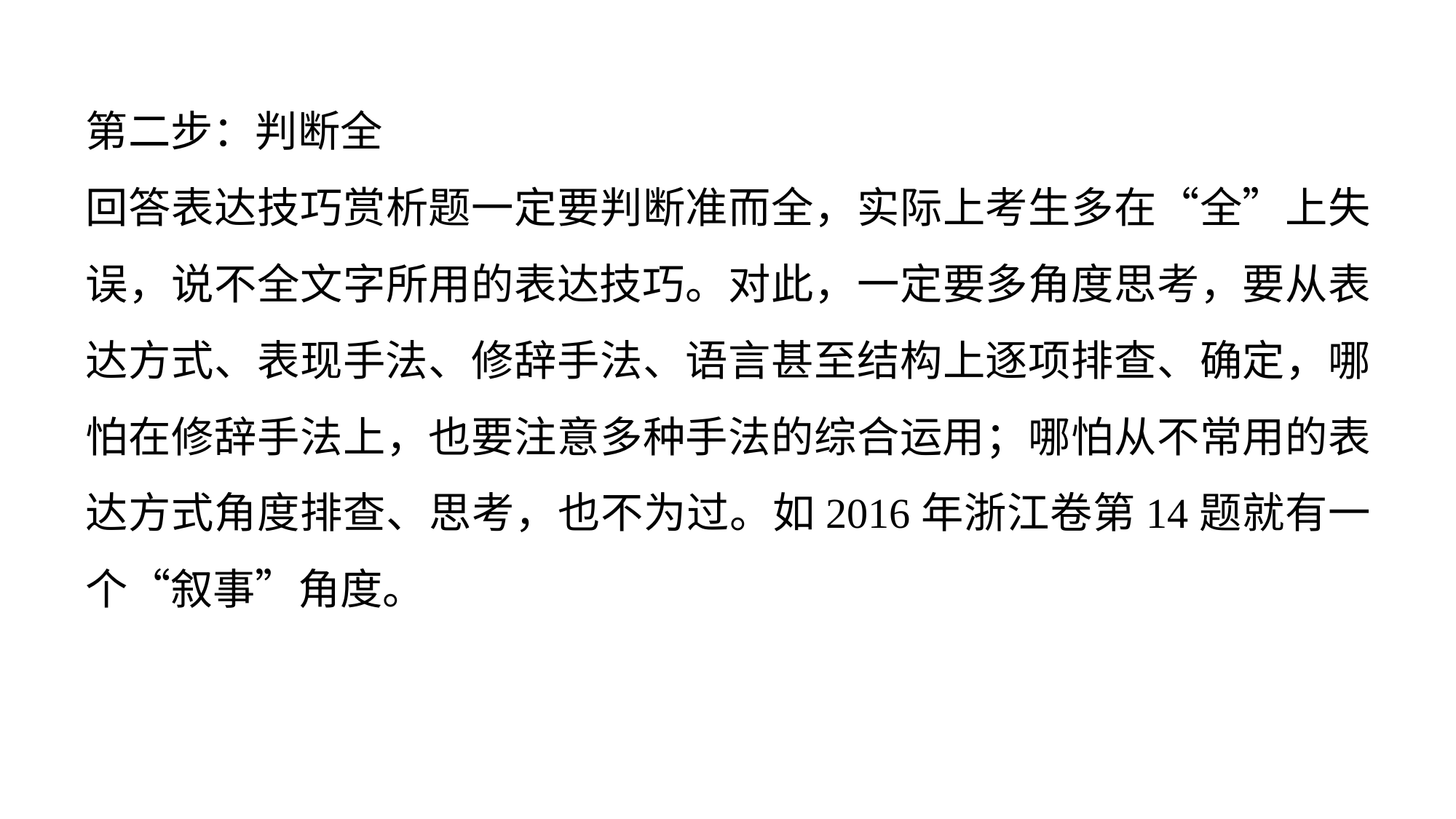

第二步：判断全
回答表达技巧赏析题一定要判断准而全，实际上考生多在“全”上失误，说不全文字所用的表达技巧。对此，一定要多角度思考，要从表达方式、表现手法、修辞手法、语言甚至结构上逐项排查、确定，哪怕在修辞手法上，也要注意多种手法的综合运用；哪怕从不常用的表达方式角度排查、思考，也不为过。如2016年浙江卷第14题就有一个“叙事”角度。